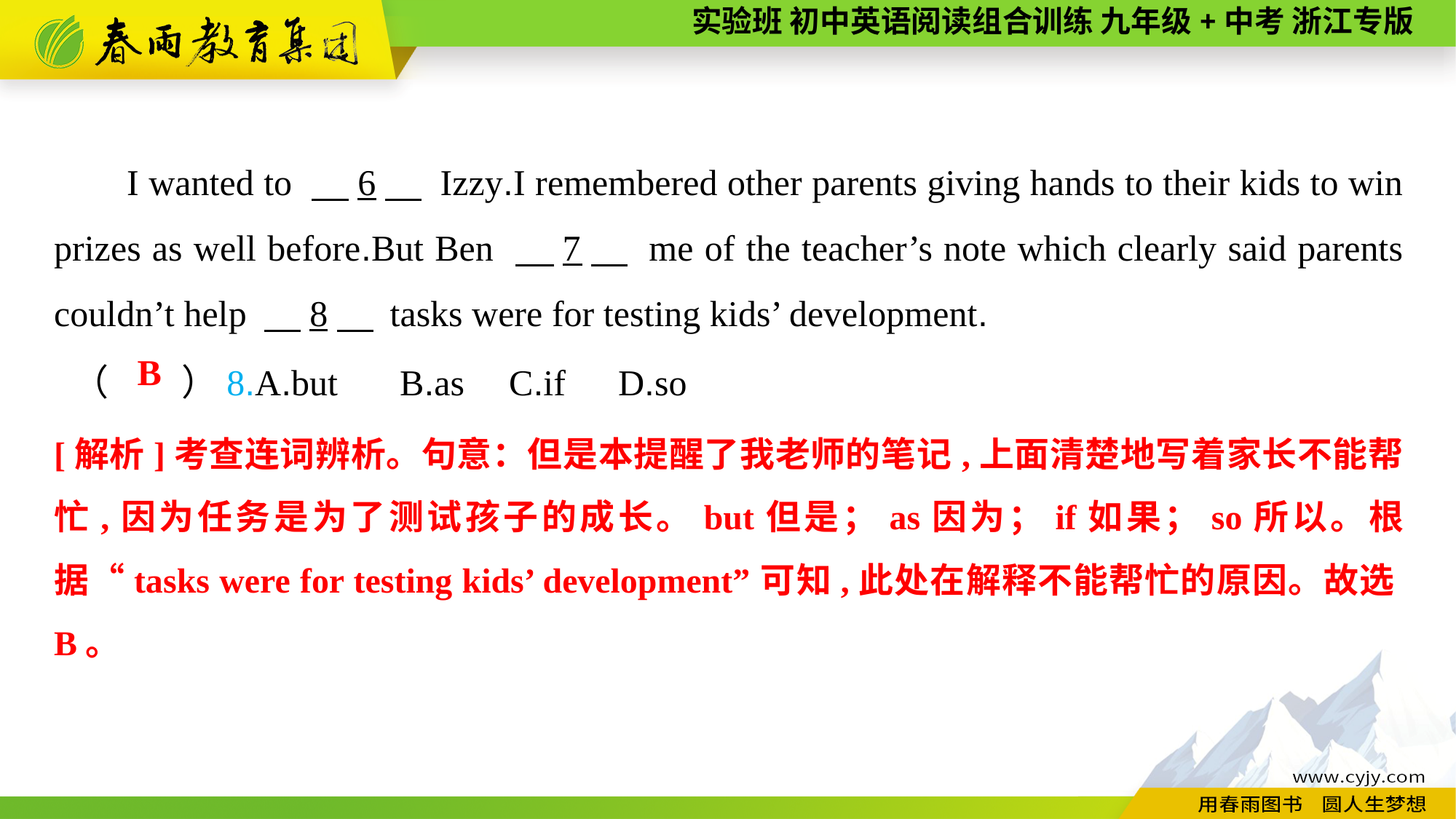

I wanted to 　6　 Izzy.I remembered other parents giving hands to their kids to win prizes as well before.But Ben 　7　 me of the teacher’s note which clearly said parents couldn’t help 　8　 tasks were for testing kids’ development.
（　　）8.A.but	B.as	C.if	D.so
B
[解析]考查连词辨析。句意：但是本提醒了我老师的笔记,上面清楚地写着家长不能帮忙,因为任务是为了测试孩子的成长。but但是；as因为；if如果；so所以。根据“tasks were for testing kids’ development”可知,此处在解释不能帮忙的原因。故选B。